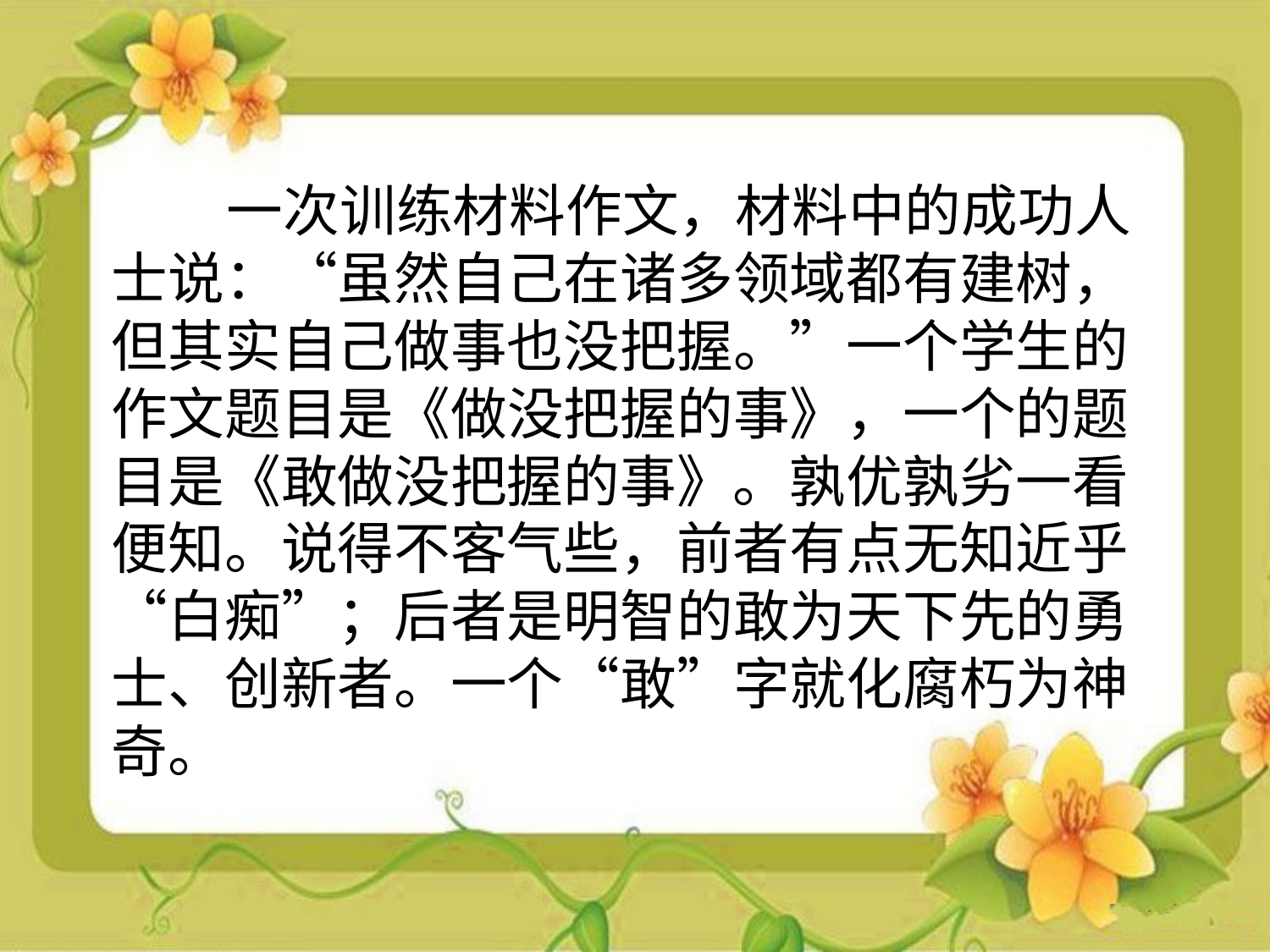

一次训练材料作文，材料中的成功人士说：“虽然自己在诸多领域都有建树，但其实自己做事也没把握。”一个学生的作文题目是《做没把握的事》，一个的题目是《敢做没把握的事》。孰优孰劣一看便知。说得不客气些，前者有点无知近乎“白痴”；后者是明智的敢为天下先的勇士、创新者。一个“敢”字就化腐朽为神奇。